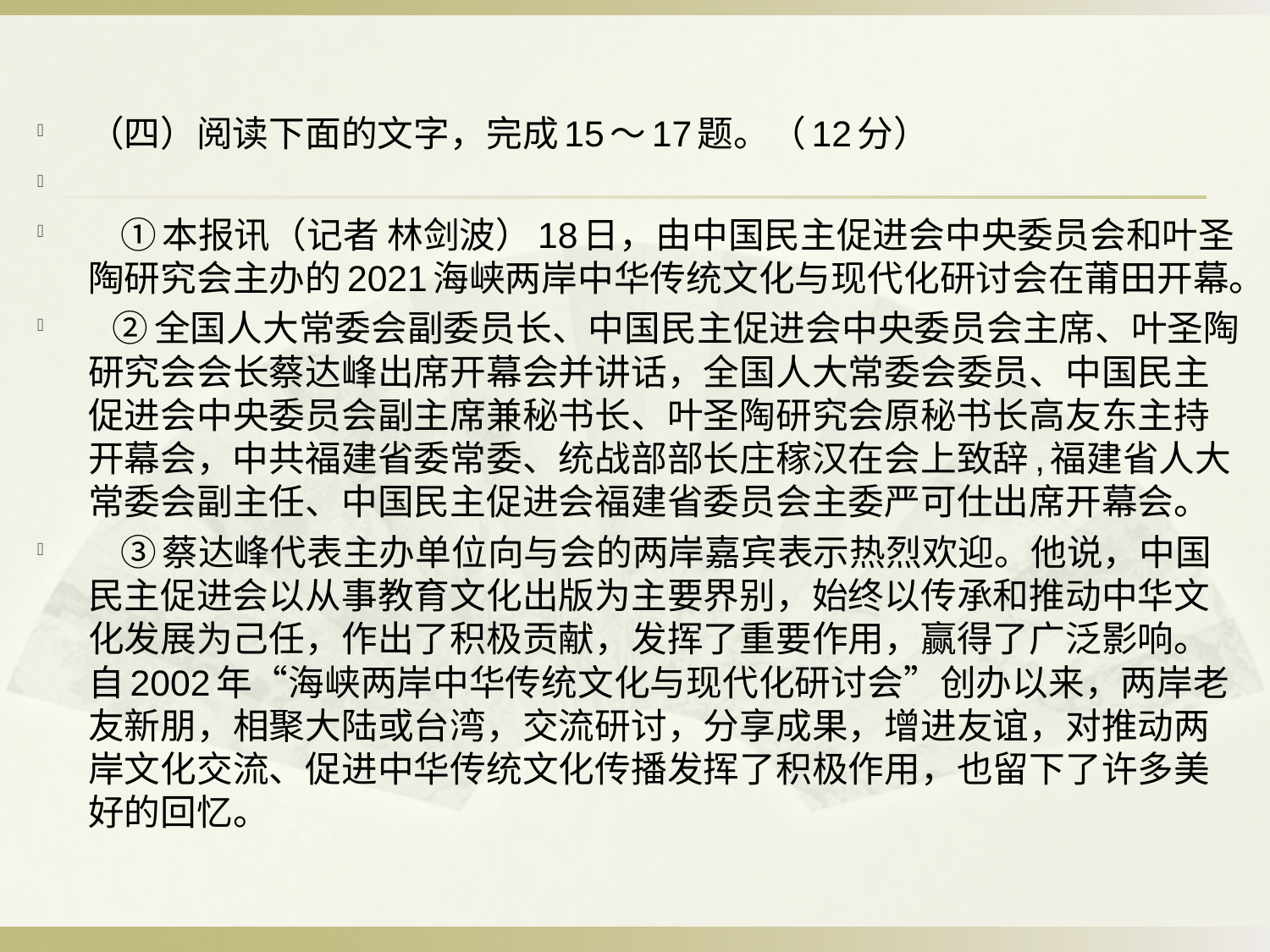

（四）阅读下面的文字，完成15～17题。（12分）

    ①本报讯（记者 林剑波）18日，由中国民主促进会中央委员会和叶圣陶研究会主办的2021海峡两岸中华传统文化与现代化研讨会在莆田开幕。
   ②全国人大常委会副委员长、中国民主促进会中央委员会主席、叶圣陶研究会会长蔡达峰出席开幕会并讲话，全国人大常委会委员、中国民主促进会中央委员会副主席兼秘书长、叶圣陶研究会原秘书长高友东主持开幕会，中共福建省委常委、统战部部长庄稼汉在会上致辞,福建省人大常委会副主任、中国民主促进会福建省委员会主委严可仕出席开幕会。
    ③蔡达峰代表主办单位向与会的两岸嘉宾表示热烈欢迎。他说，中国民主促进会以从事教育文化出版为主要界别，始终以传承和推动中华文化发展为己任，作出了积极贡献，发挥了重要作用，赢得了广泛影响。自2002年“海峡两岸中华传统文化与现代化研讨会”创办以来，两岸老友新朋，相聚大陆或台湾，交流研讨，分享成果，增进友谊，对推动两岸文化交流、促进中华传统文化传播发挥了积极作用，也留下了许多美好的回忆。